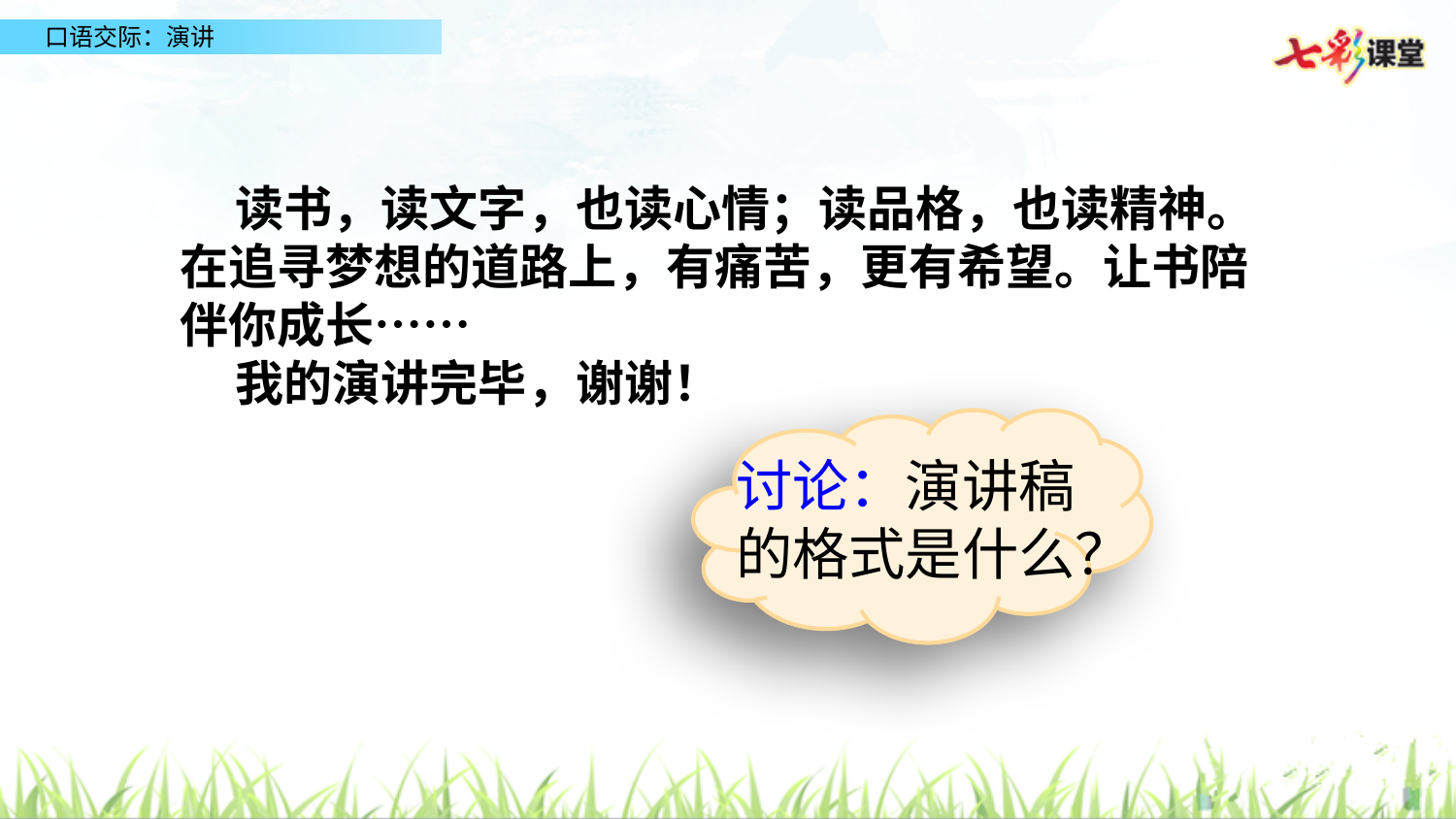

读书，读文字，也读心情；读品格，也读精神。在追寻梦想的道路上，有痛苦，更有希望。让书陪伴你成长……
    我的演讲完毕，谢谢！

讨论：演讲稿的格式是什么？